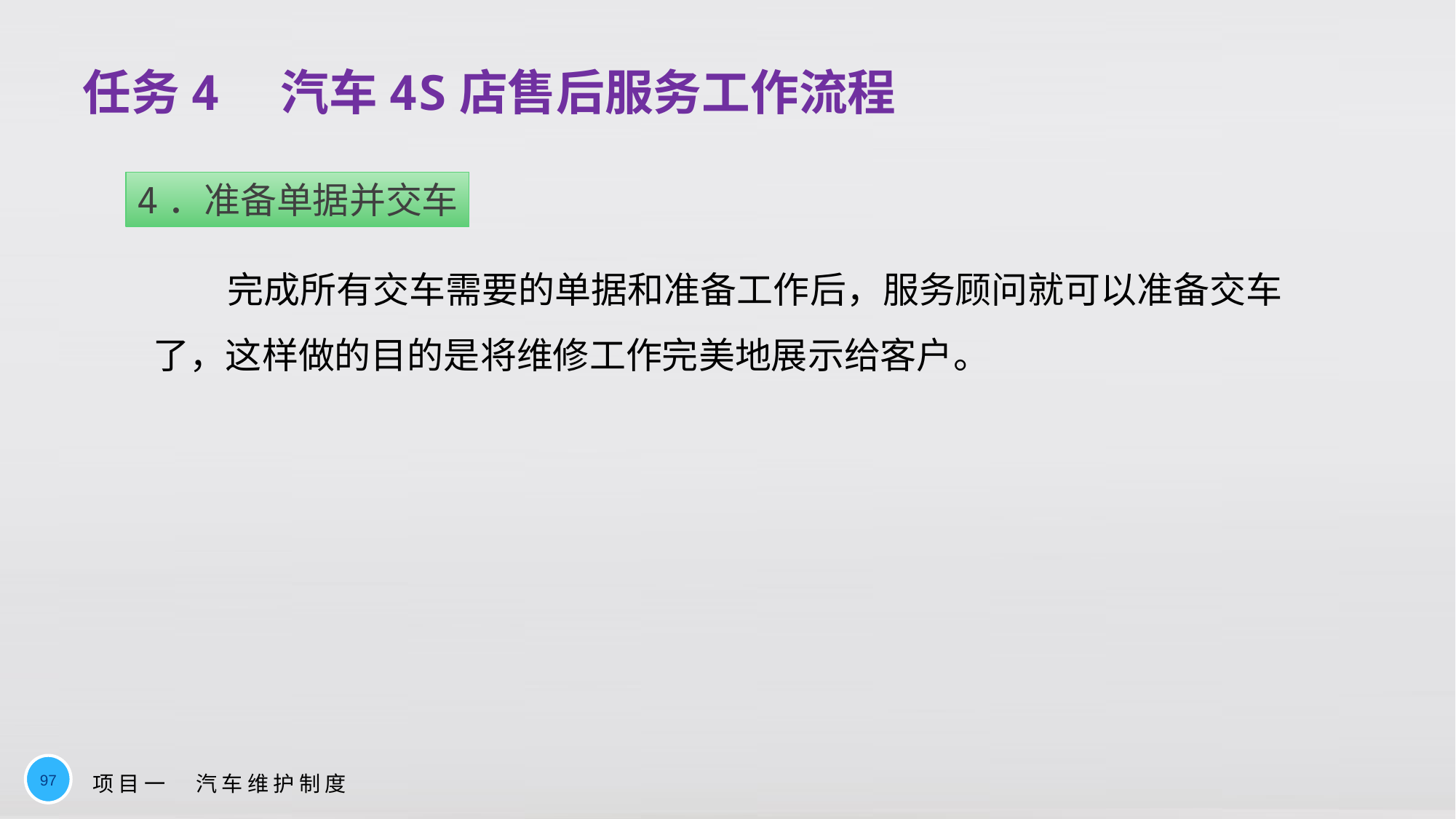

# 任务4　汽车4S店售后服务工作流程
4．准备单据并交车
完成所有交车需要的单据和准备工作后，服务顾问就可以准备交车了，这样做的目的是将维修工作完美地展示给客户。
97